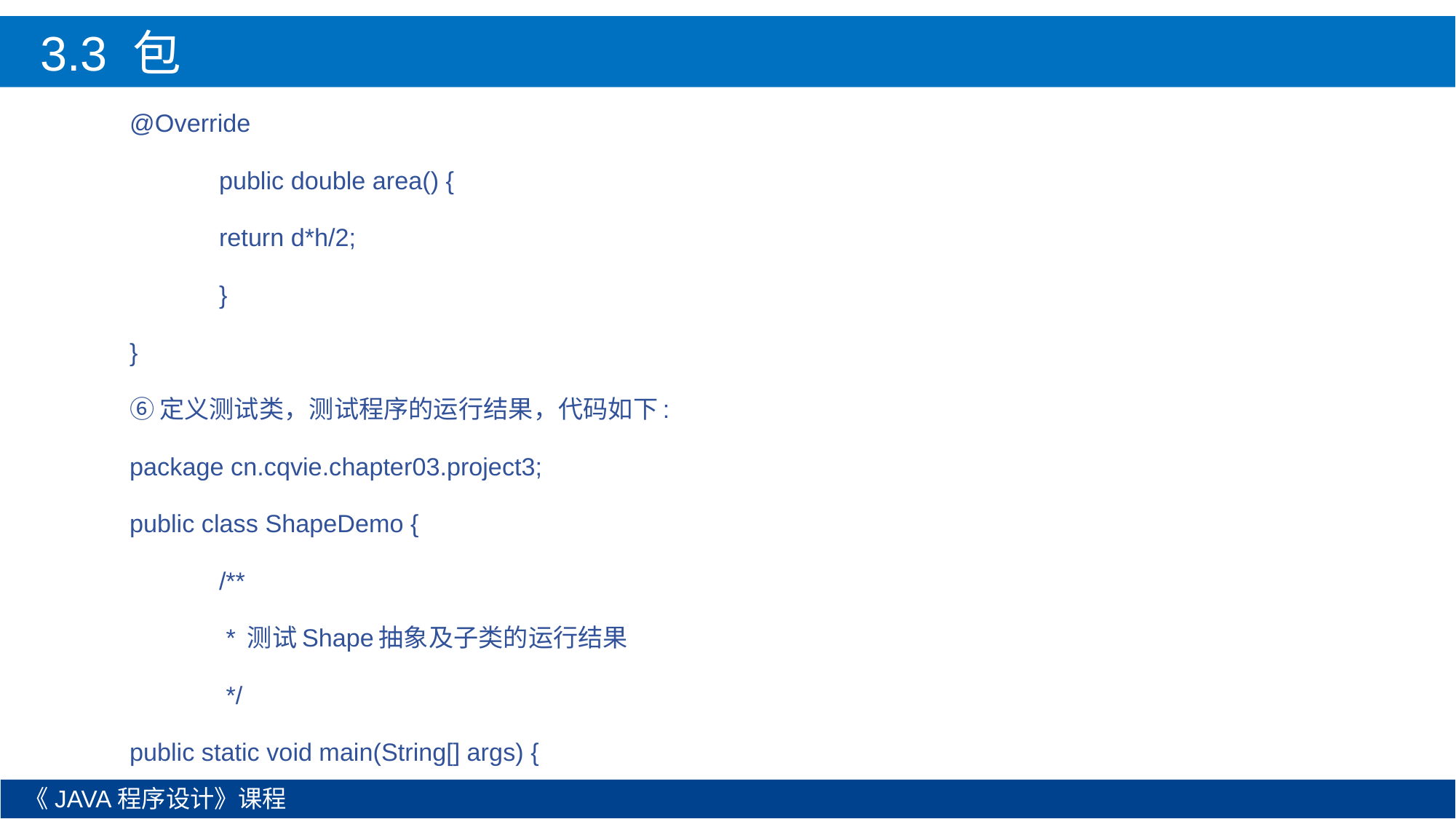

3.3 包
@Override
	public double area() {
		return d*h/2;
	}
}
⑥定义测试类，测试程序的运行结果，代码如下:
package cn.cqvie.chapter03.project3;
public class ShapeDemo {
	/**
	 * 测试Shape抽象及子类的运行结果
	 */
public static void main(String[] args) {

《JAVA程序设计》课程